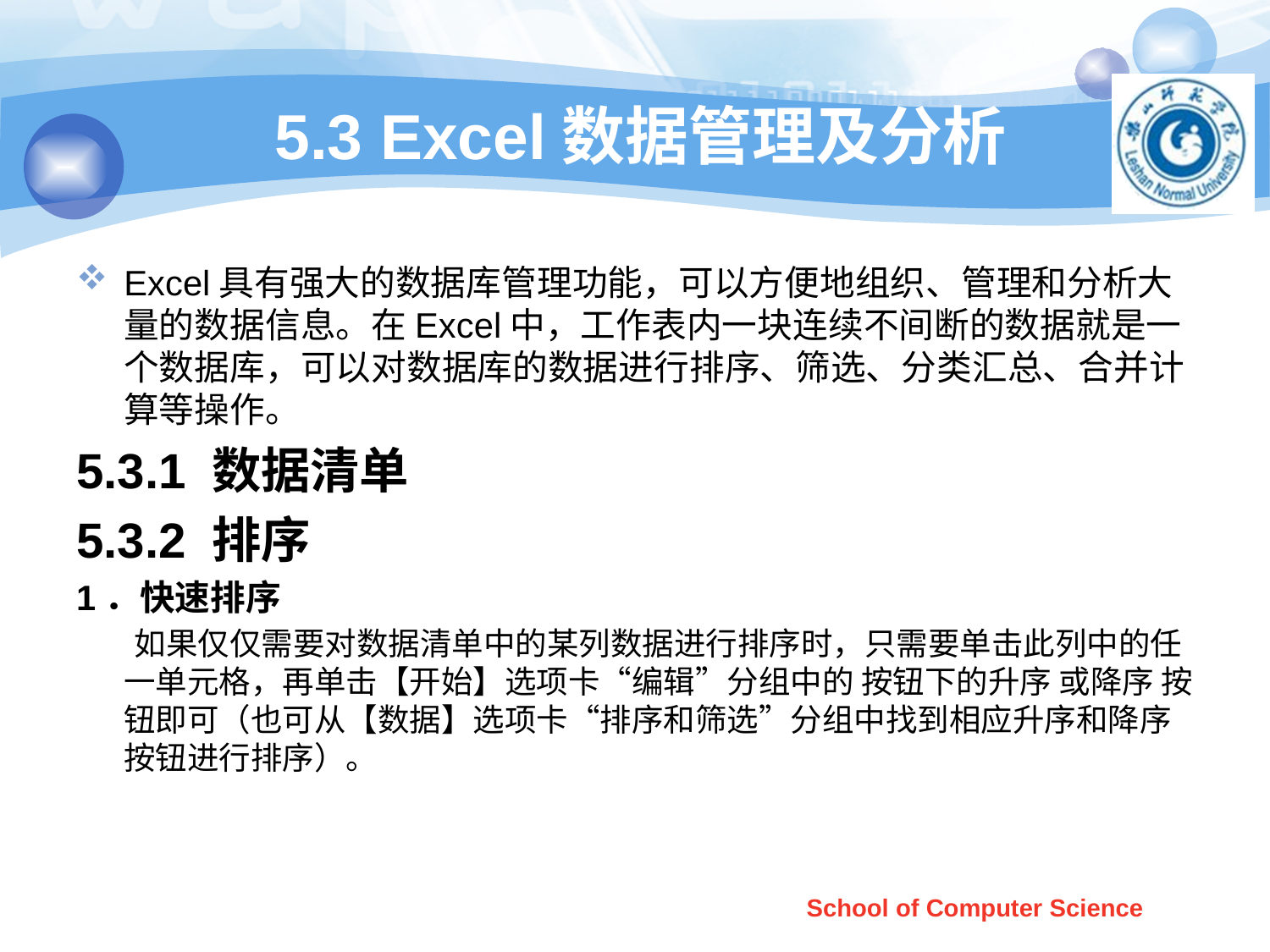

# 5.3 Excel数据管理及分析
Excel具有强大的数据库管理功能，可以方便地组织、管理和分析大量的数据信息。在Excel中，工作表内一块连续不间断的数据就是一个数据库，可以对数据库的数据进行排序、筛选、分类汇总、合并计算等操作。
5.3.1 数据清单
5.3.2 排序
1．快速排序
       如果仅仅需要对数据清单中的某列数据进行排序时，只需要单击此列中的任一单元格，再单击【开始】选项卡“编辑”分组中的 按钮下的升序 或降序 按钮即可（也可从【数据】选项卡“排序和筛选”分组中找到相应升序和降序按钮进行排序）。

School of Computer Science